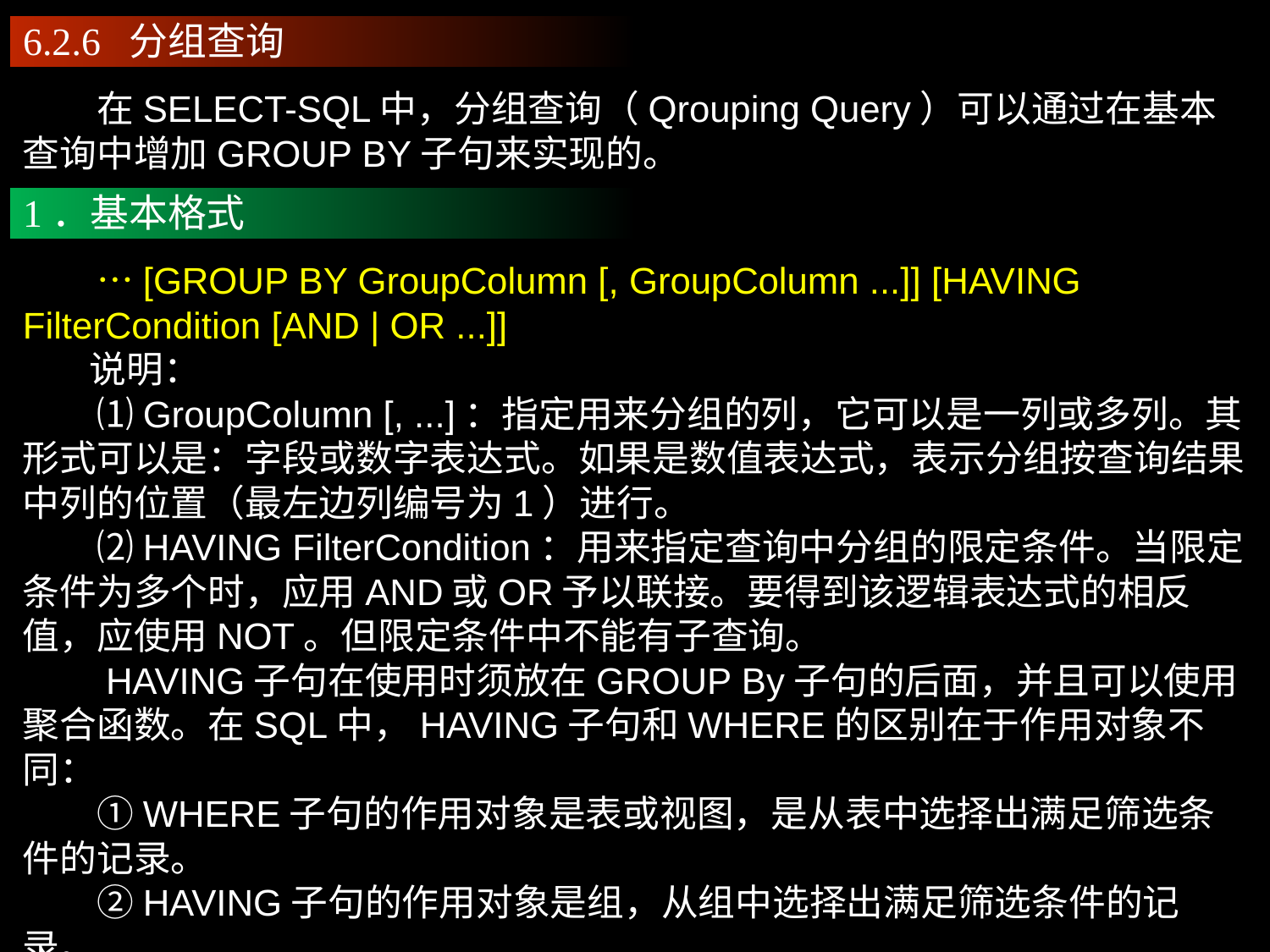

6.2.6  分组查询
　　在SELECT-SQL中，分组查询（Qrouping Query）可以通过在基本查询中增加GROUP BY子句来实现的。
1．基本格式
　　…[GROUP BY GroupColumn [, GroupColumn ...]] [HAVING FilterCondition [AND | OR ...]]
       说明：
　　⑴GroupColumn [, ...]：指定用来分组的列，它可以是一列或多列。其形式可以是：字段或数字表达式。如果是数值表达式，表示分组按查询结果中列的位置（最左边列编号为1）进行。
　　⑵HAVING FilterCondition：用来指定查询中分组的限定条件。当限定条件为多个时，应用AND或OR予以联接。要得到该逻辑表达式的相反值，应使用NOT。但限定条件中不能有子查询。
　　HAVING子句在使用时须放在GROUP By子句的后面，并且可以使用聚合函数。在SQL中，HAVING子句和WHERE的区别在于作用对象不同：
　　①WHERE子句的作用对象是表或视图，是从表中选择出满足筛选条件的记录。
　　②HAVING子句的作用对象是组，从组中选择出满足筛选条件的记录。